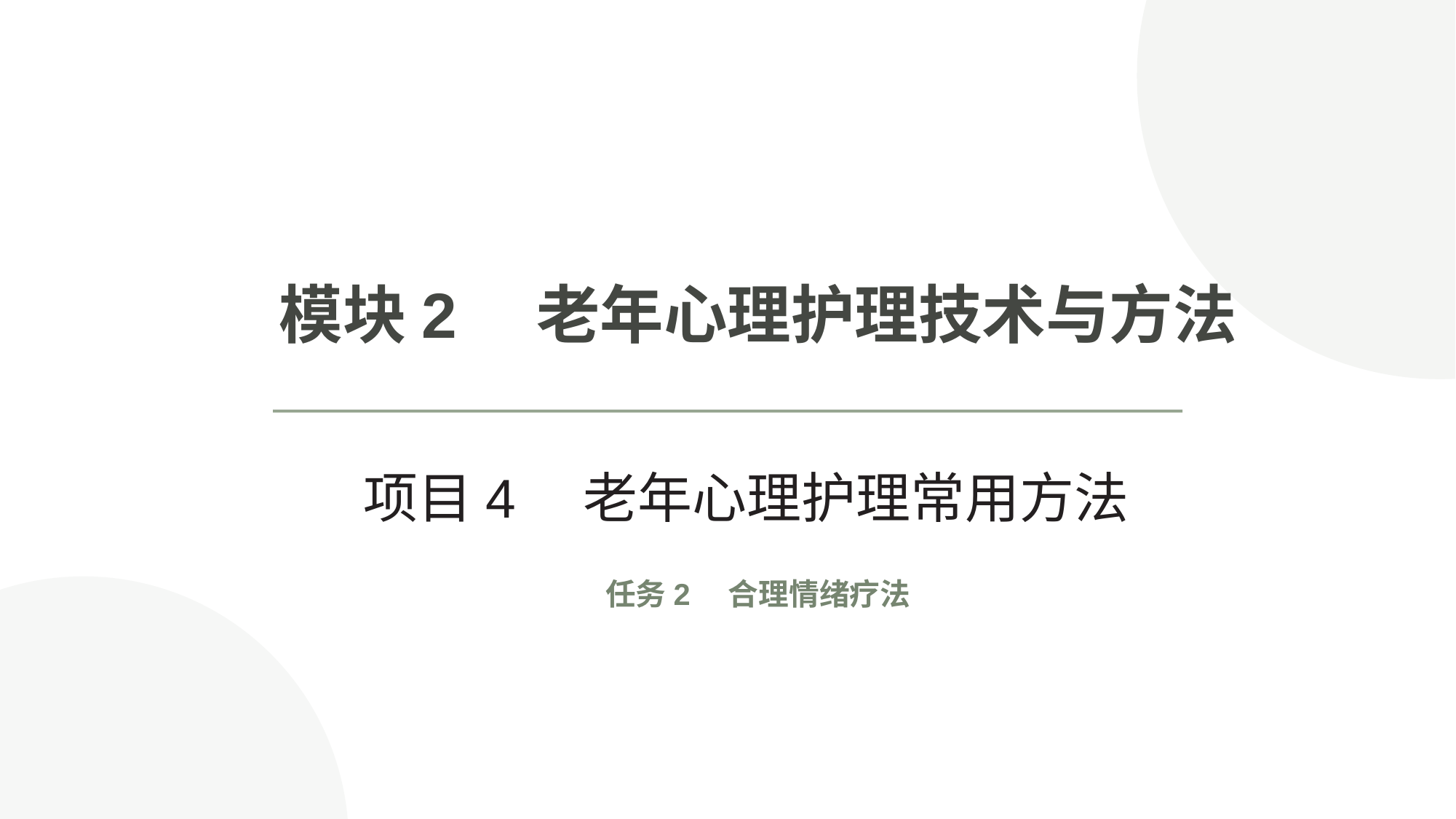

模块2　老年心理护理技术与方法

项目4　老年心理护理常用方法
任务2　合理情绪疗法